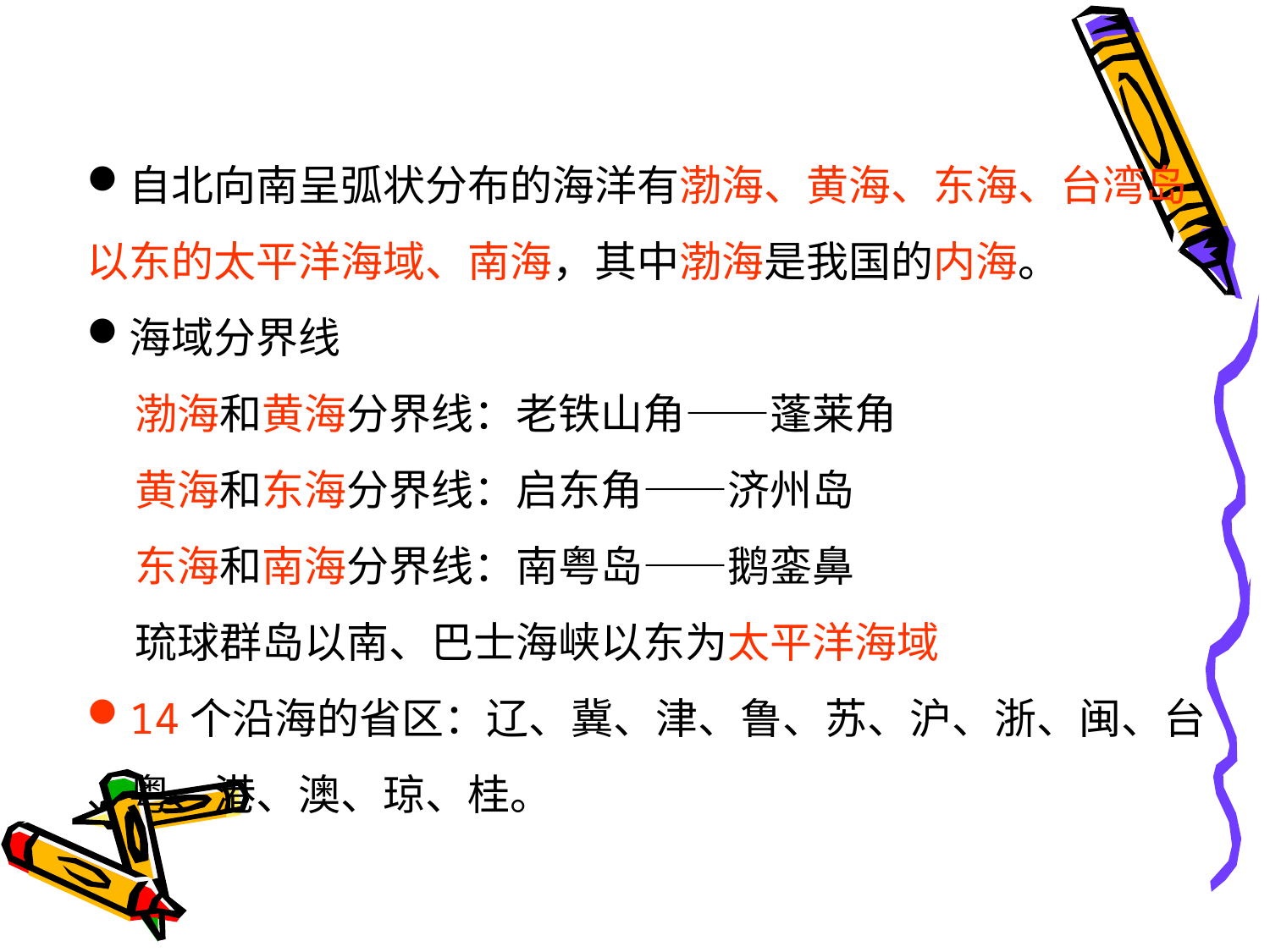

自北向南呈弧状分布的海洋有渤海、黄海、东海、台湾岛
以东的太平洋海域、南海，其中渤海是我国的内海。
海域分界线
    渤海和黄海分界线：老铁山角——蓬莱角
    黄海和东海分界线：启东角——济州岛
    东海和南海分界线：南粤岛——鹅銮鼻
    琉球群岛以南、巴士海峡以东为太平洋海域
14个沿海的省区：辽、冀、津、鲁、苏、沪、浙、闽、台
、粤、港、澳、琼、桂。